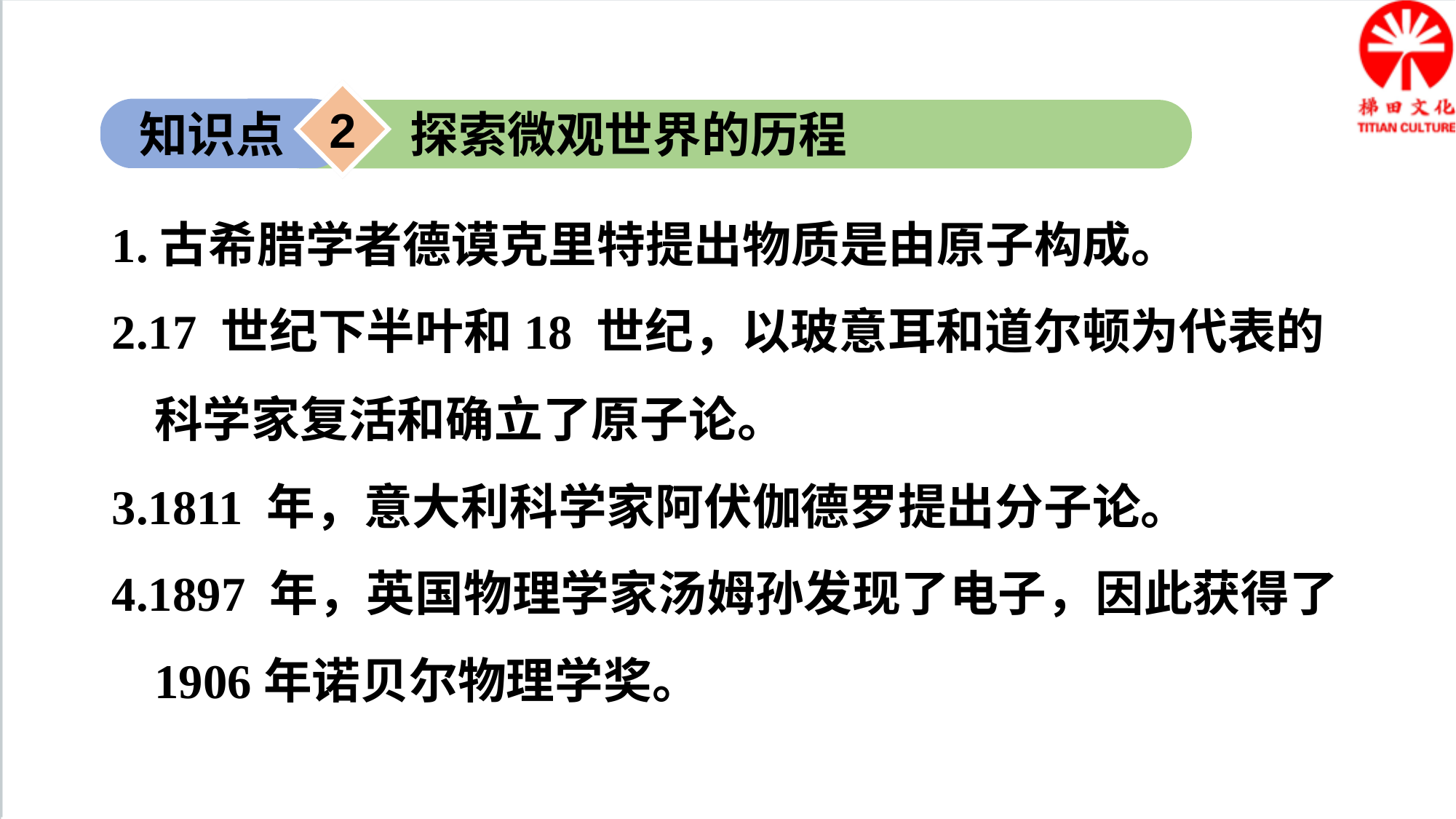

2
知识点
探索微观世界的历程

1.古希腊学者德谟克里特提出物质是由原子构成。
2.17 世纪下半叶和18 世纪，以玻意耳和道尔顿为代表的科学家复活和确立了原子论。
3.1811 年，意大利科学家阿伏伽德罗提出分子论。
4.1897 年，英国物理学家汤姆孙发现了电子，因此获得了1906年诺贝尔物理学奖。